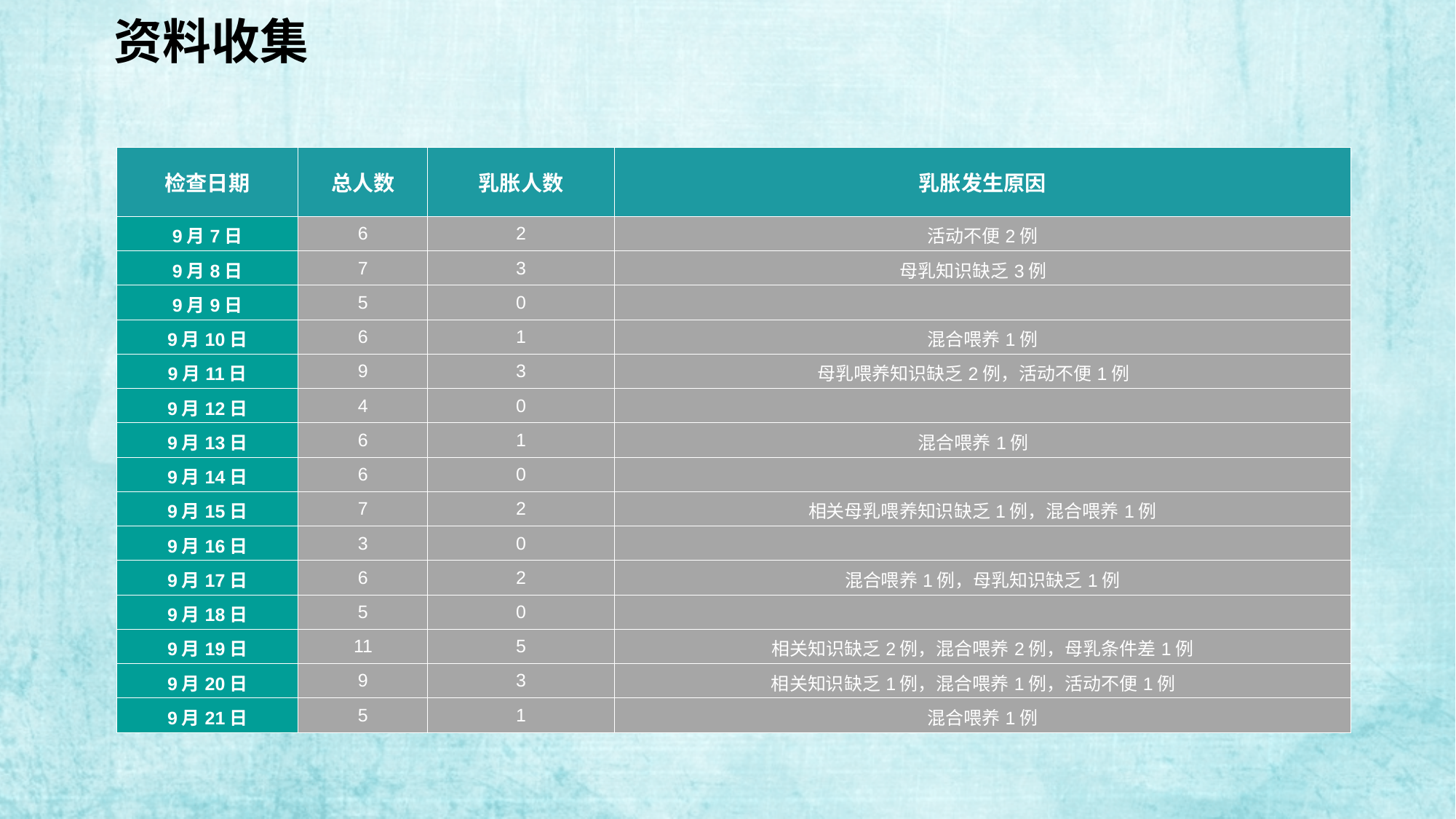

资料收集
| 检查日期 | 总人数 | 乳胀人数 | 乳胀发生原因 |
| --- | --- | --- | --- |
| 9月7日 | 6 | 2 | 活动不便2例 |
| 9月8日 | 7 | 3 | 母乳知识缺乏3例 |
| 9月9日 | 5 | 0 |  |
| 9月10日 | 6 | 1 | 混合喂养1例 |
| 9月11日 | 9 | 3 | 母乳喂养知识缺乏2例，活动不便1例 |
| 9月12日 | 4 | 0 |  |
| 9月13日 | 6 | 1 | 混合喂养1例 |
| 9月14日 | 6 | 0 |  |
| 9月15日 | 7 | 2 | 相关母乳喂养知识缺乏1例，混合喂养1例 |
| 9月16日 | 3 | 0 |  |
| 9月17日 | 6 | 2 | 混合喂养1例，母乳知识缺乏1例 |
| 9月18日 | 5 | 0 |  |
| 9月19日 | 11 | 5 | 相关知识缺乏2例，混合喂养2例，母乳条件差1例 |
| 9月20日 | 9 | 3 | 相关知识缺乏1例，混合喂养1例，活动不便1例 |
| 9月21日 | 5 | 1 | 混合喂养1例 |